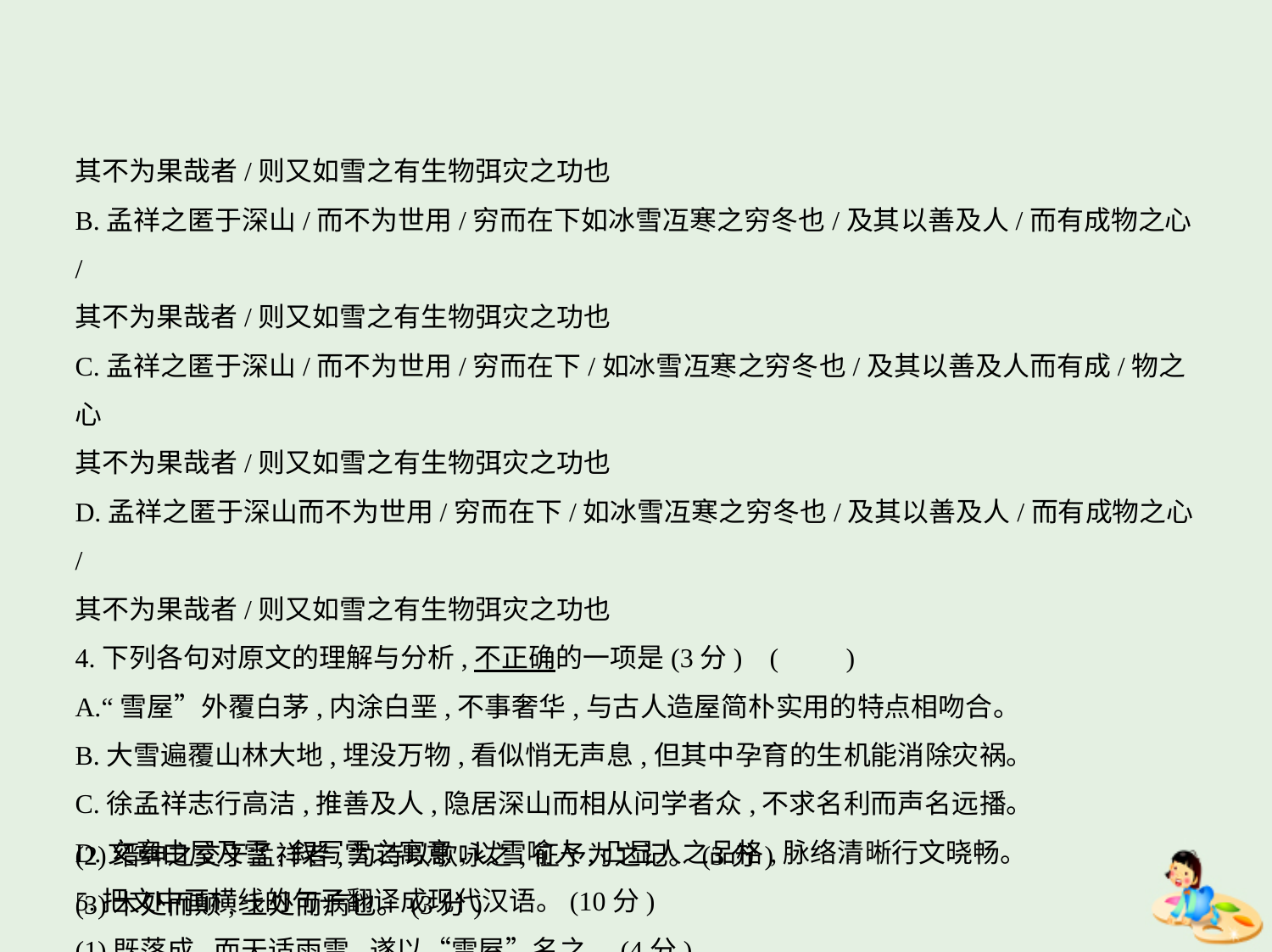

其不为果哉者/则又如雪之有生物弭灾之功也
B.孟祥之匿于深山/而不为世用/穷而在下如冰雪冱寒之穷冬也/及其以善及人/而有成物之心/
其不为果哉者/则又如雪之有生物弭灾之功也
C.孟祥之匿于深山/而不为世用/穷而在下/如冰雪冱寒之穷冬也/及其以善及人而有成/物之心
其不为果哉者/则又如雪之有生物弭灾之功也
D.孟祥之匿于深山而不为世用/穷而在下/如冰雪冱寒之穷冬也/及其以善及人/而有成物之心/
其不为果哉者/则又如雪之有生物弭灾之功也
4.下列各句对原文的理解与分析,不正确的一项是(3分) (　　)
A.“雪屋”外覆白茅,内涂白垩,不事奢华,与古人造屋简朴实用的特点相吻合。
B.大雪遍覆山林大地,埋没万物,看似悄无声息,但其中孕育的生机能消除灾祸。
C.徐孟祥志行高洁,推善及人,隐居深山而相从问学者众,不求名利而声名远播。
D.文章由屋及雪,叙写雪之寓意,以雪喻人,凸显人之品格,脉络清晰行文晓畅。
5.把文中画横线的句子翻译成现代汉语。(10分)
(1)既落成,而天适雨雪,遂以“雪屋”名之。(4分)
(2)缙绅之交于孟祥者,为诗以歌咏之,征予为之记。(3分)
(3)木处而颠,土处而病也。(3分)